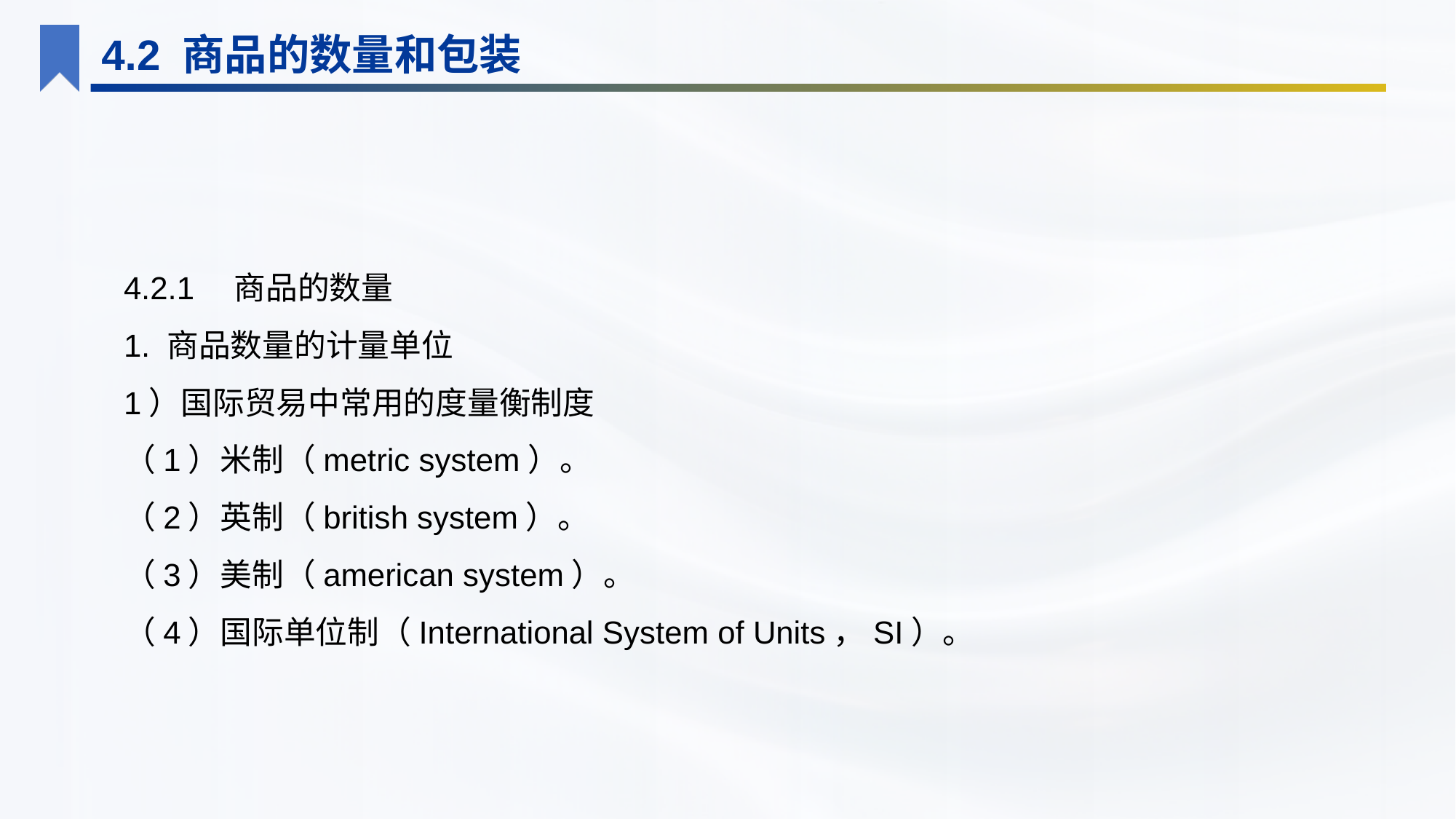

4.2 商品的数量和包装
4.2.1　商品的数量
1. 商品数量的计量单位
1）国际贸易中常用的度量衡制度
（1）米制（metric system）。
（2）英制（british system）。
（3）美制（american system）。
（4）国际单位制（International System of Units，SI）。